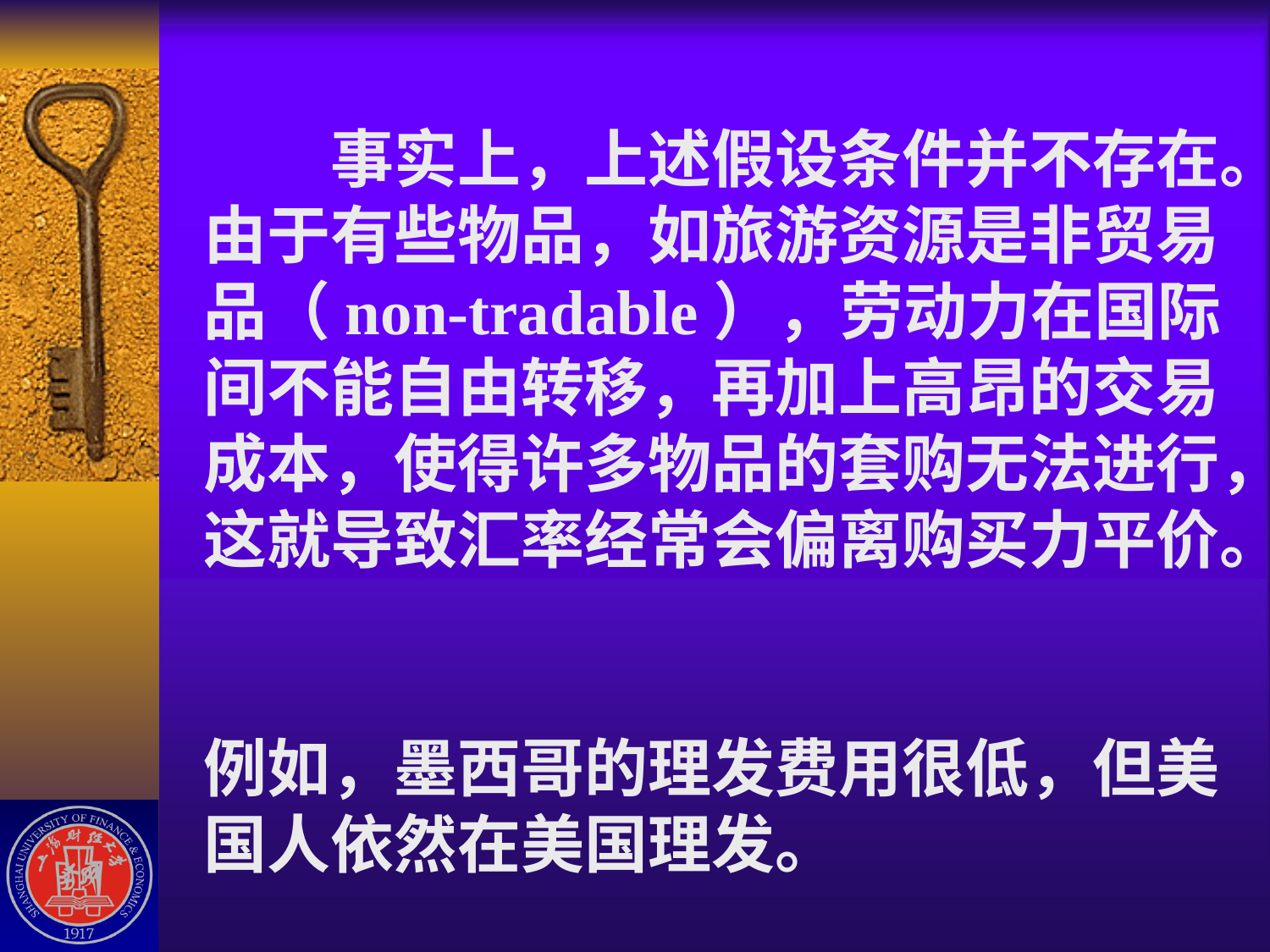

# 事实上，上述假设条件并不存在。由于有些物品，如旅游资源是非贸易品（non-tradable），劳动力在国际间不能自由转移，再加上高昂的交易成本，使得许多物品的套购无法进行，这就导致汇率经常会偏离购买力平价。 例如，墨西哥的理发费用很低，但美国人依然在美国理发。